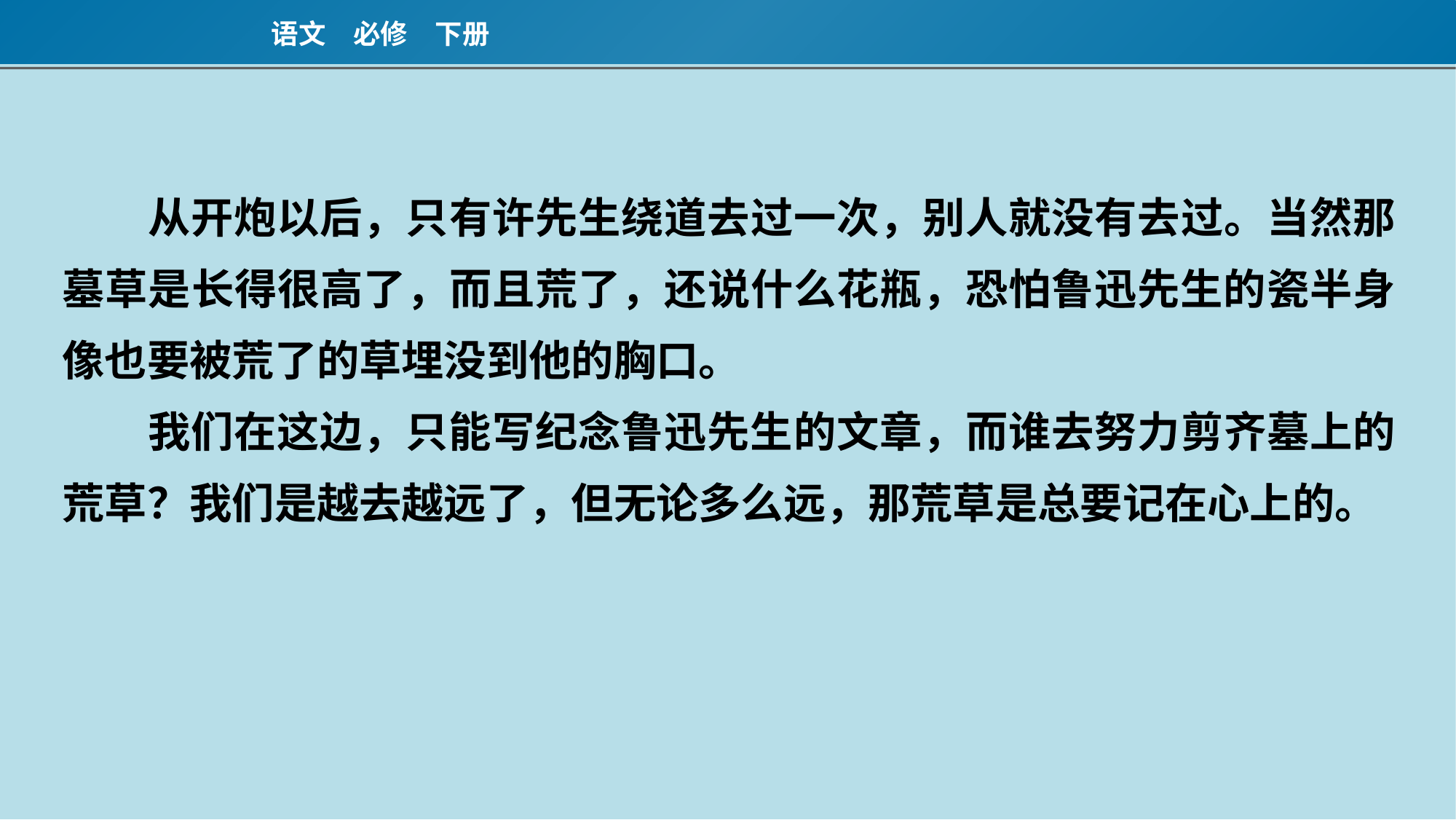

从开炮以后，只有许先生绕道去过一次，别人就没有去过。当然那墓草是长得很高了，而且荒了，还说什么花瓶，恐怕鲁迅先生的瓷半身像也要被荒了的草埋没到他的胸口。
我们在这边，只能写纪念鲁迅先生的文章，而谁去努力剪齐墓上的荒草？我们是越去越远了，但无论多么远，那荒草是总要记在心上的。